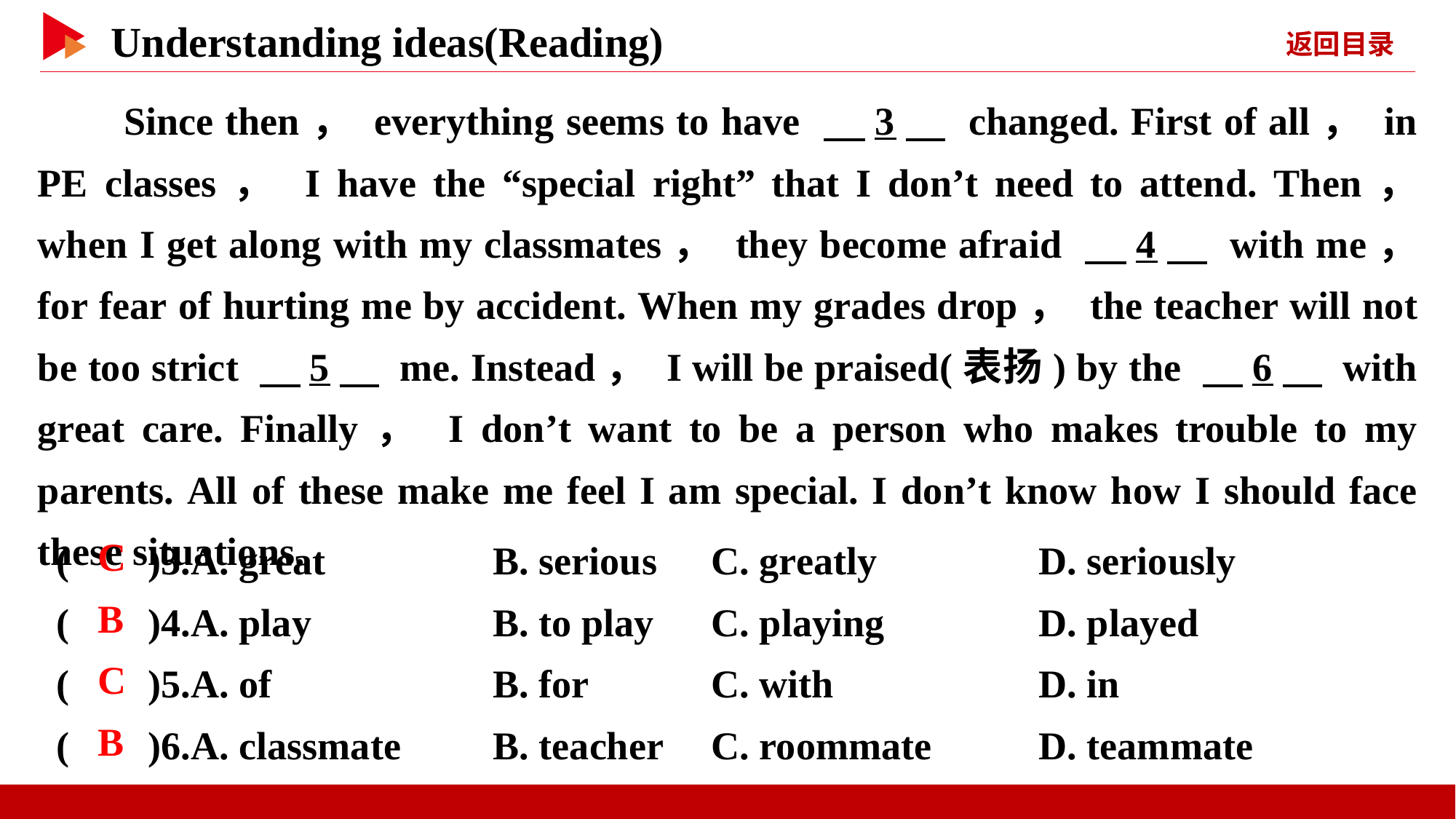

Since then， everything seems to have 　3　 changed. First of all， in PE classes， I have the “special right” that I don’t need to attend. Then， when I get along with my classmates， they become afraid 　4　 with me， for fear of hurting me by accident. When my grades drop， the teacher will not be too strict 　5　 me. Instead， I will be praised(表扬) by the 　6　 with great care. Finally， I don’t want to be a person who makes trouble to my parents. All of these make me feel I am special. I don’t know how I should face these situations.
(        )3.A. great		B. serious	C. greatly		D. seriously
(        )4.A. play		B. to play	C. playing		D. played
(        )5.A. of			B. for		C. with		D. in
(        )6.A. classmate	B. teacher	C. roommate	D. teammate
   C
   B
   C
   B